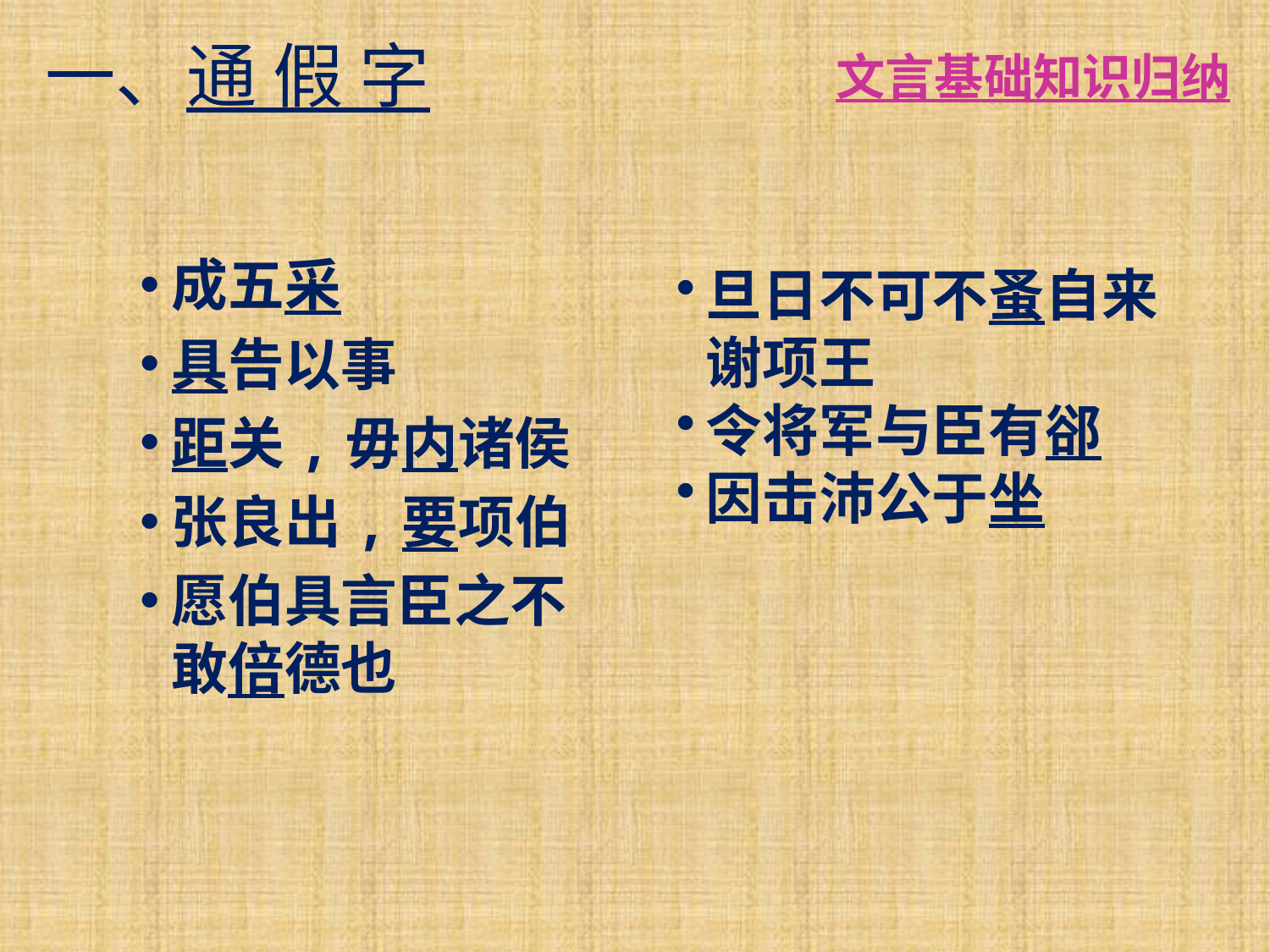

# 一、通 假 字
文言基础知识归纳
成五采
具告以事
距关,毋内诸侯
张良出,要项伯
愿伯具言臣之不敢倍德也
旦日不可不蚤自来谢项王
令将军与臣有郤
因击沛公于坐